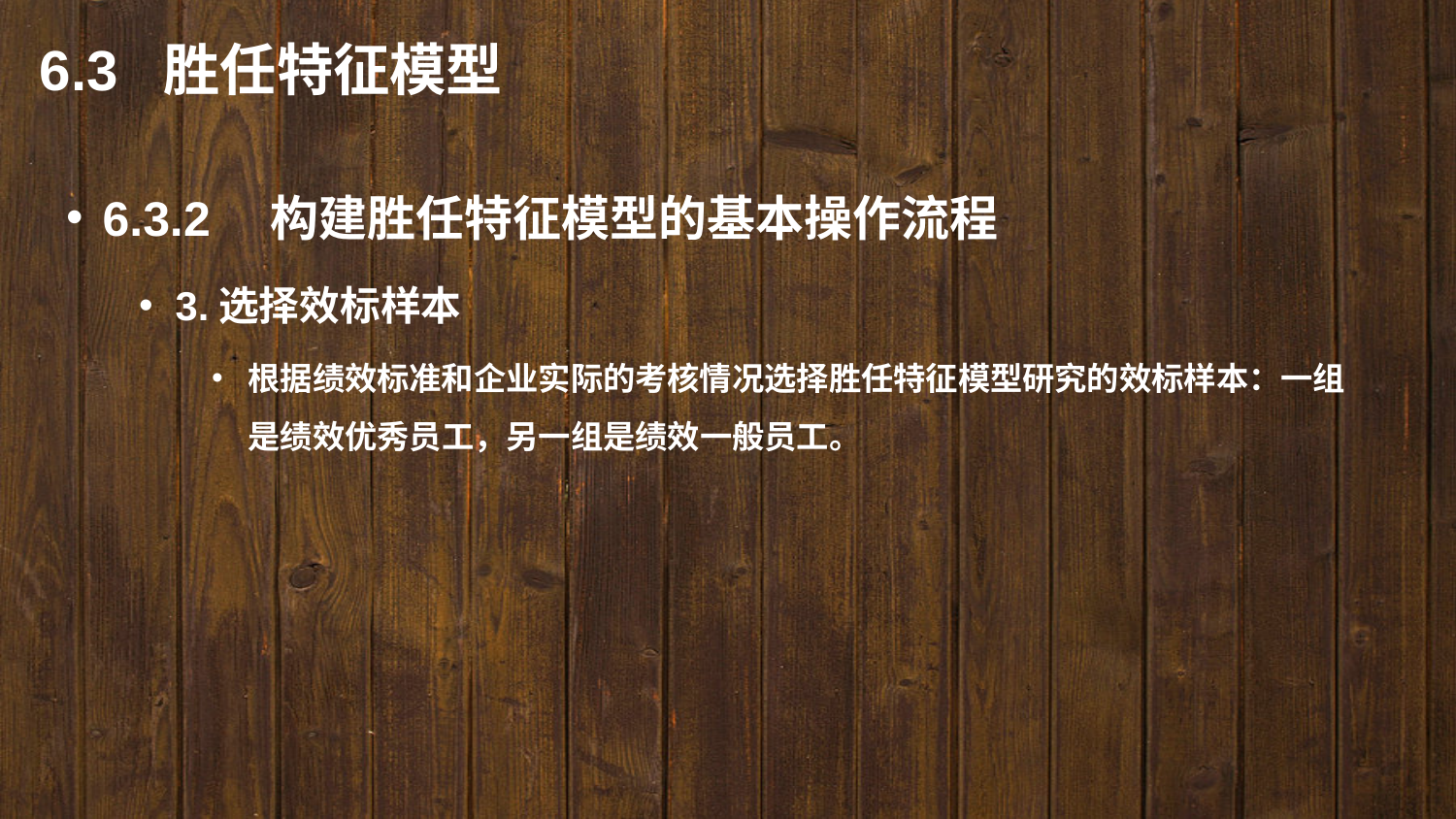

6.3  胜任特征模型
6.3.2　构建胜任特征模型的基本操作流程
3.选择效标样本
根据绩效标准和企业实际的考核情况选择胜任特征模型研究的效标样本：一组是绩效优秀员工，另一组是绩效一般员工。